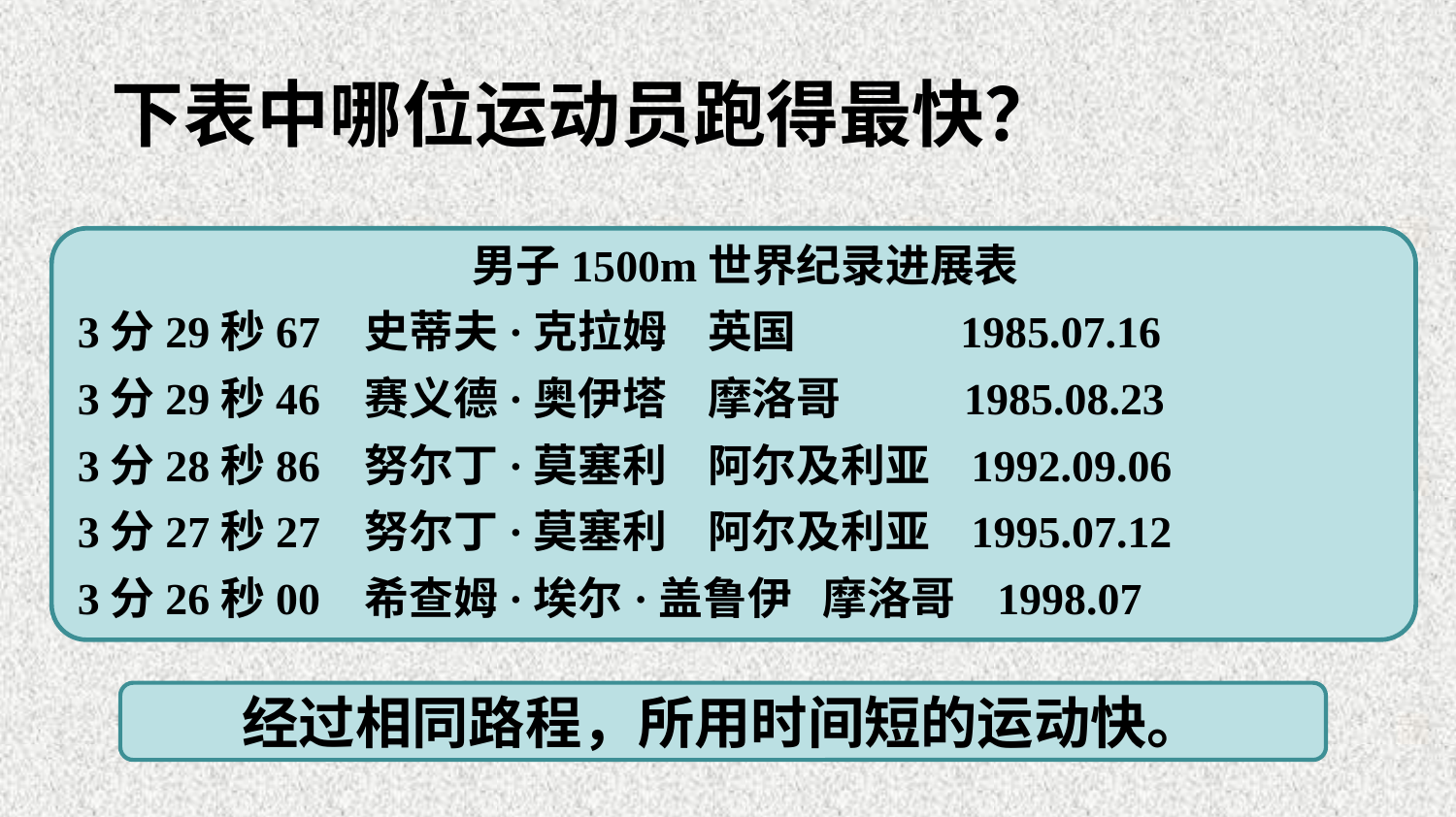

下表中哪位运动员跑得最快？
男子1500m世界纪录进展表
3分29秒67   史蒂夫·克拉姆    英国               1985.07.16
3分29秒46   赛义德·奥伊塔    摩洛哥           1985.08.23  
3分28秒86   努尔丁·莫塞利    阿尔及利亚   1992.09.06  
3分27秒27   努尔丁·莫塞利    阿尔及利亚   1995.07.12  
3分26秒00   希查姆·埃尔·盖鲁伊   摩洛哥   1998.07

经过相同路程，所用时间短的运动快。